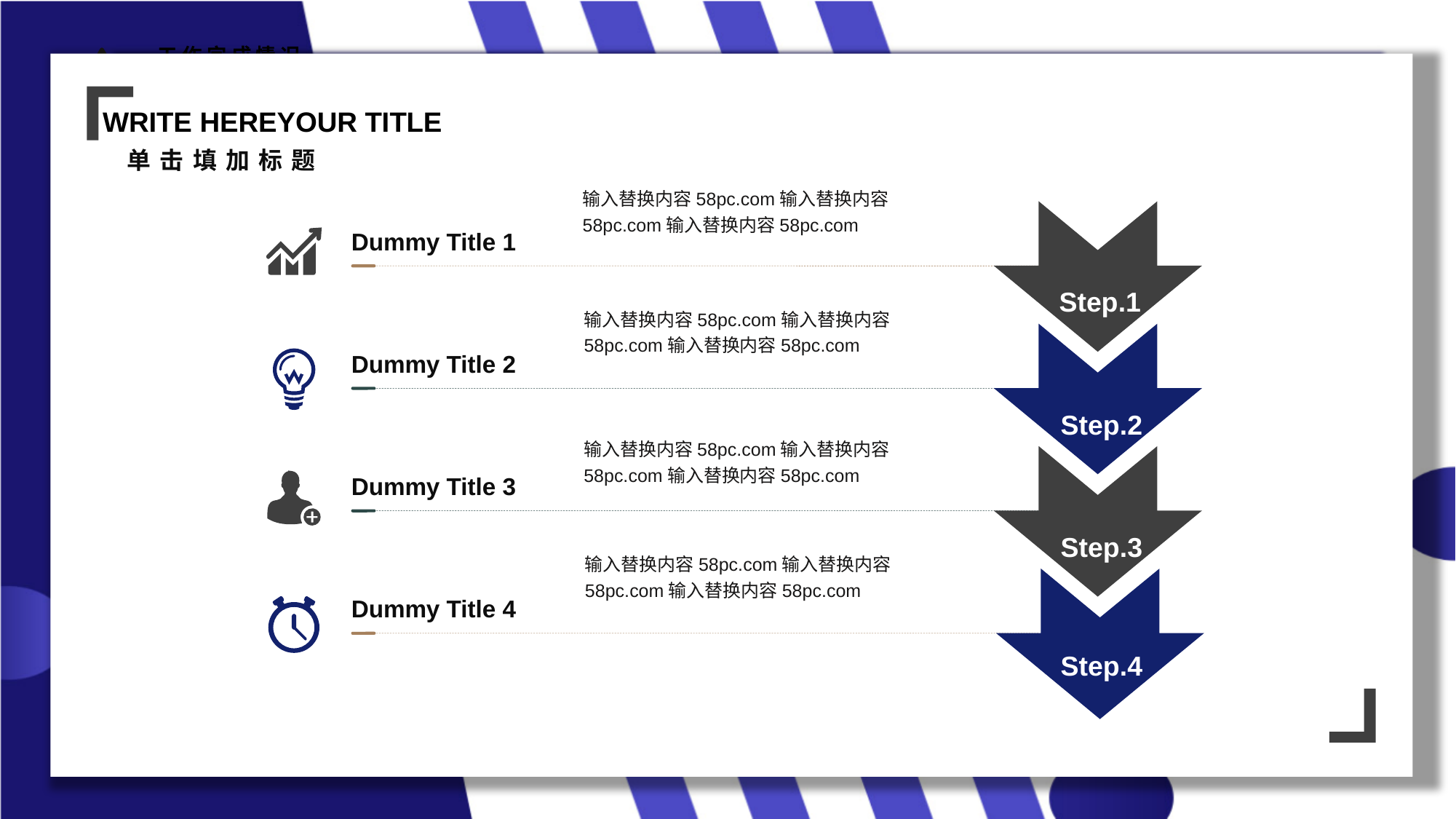

输入替换内容58pc.com输入替换内容58pc.com输入替换内容58pc.com

Step.1
Dummy Title 1

输入替换内容58pc.com输入替换内容58pc.com输入替换内容58pc.com

Step.2

Dummy Title 2

输入替换内容58pc.com输入替换内容58pc.com输入替换内容58pc.com

Step.3

Dummy Title 3

输入替换内容58pc.com输入替换内容58pc.com输入替换内容58pc.com

Step.4
Dummy Title 4